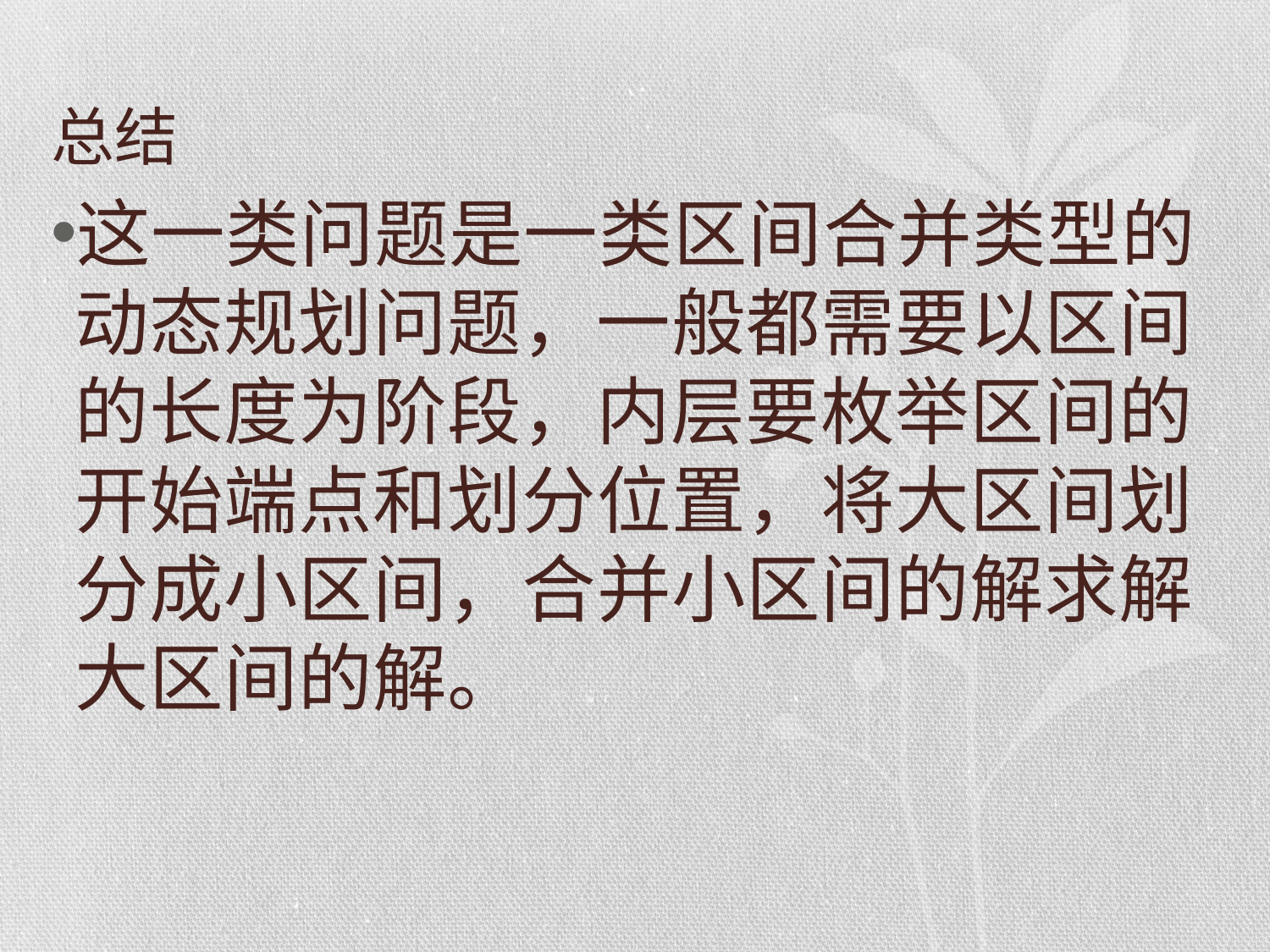

# 总结
这一类问题是一类区间合并类型的动态规划问题，一般都需要以区间的长度为阶段，内层要枚举区间的开始端点和划分位置，将大区间划分成小区间，合并小区间的解求解大区间的解。